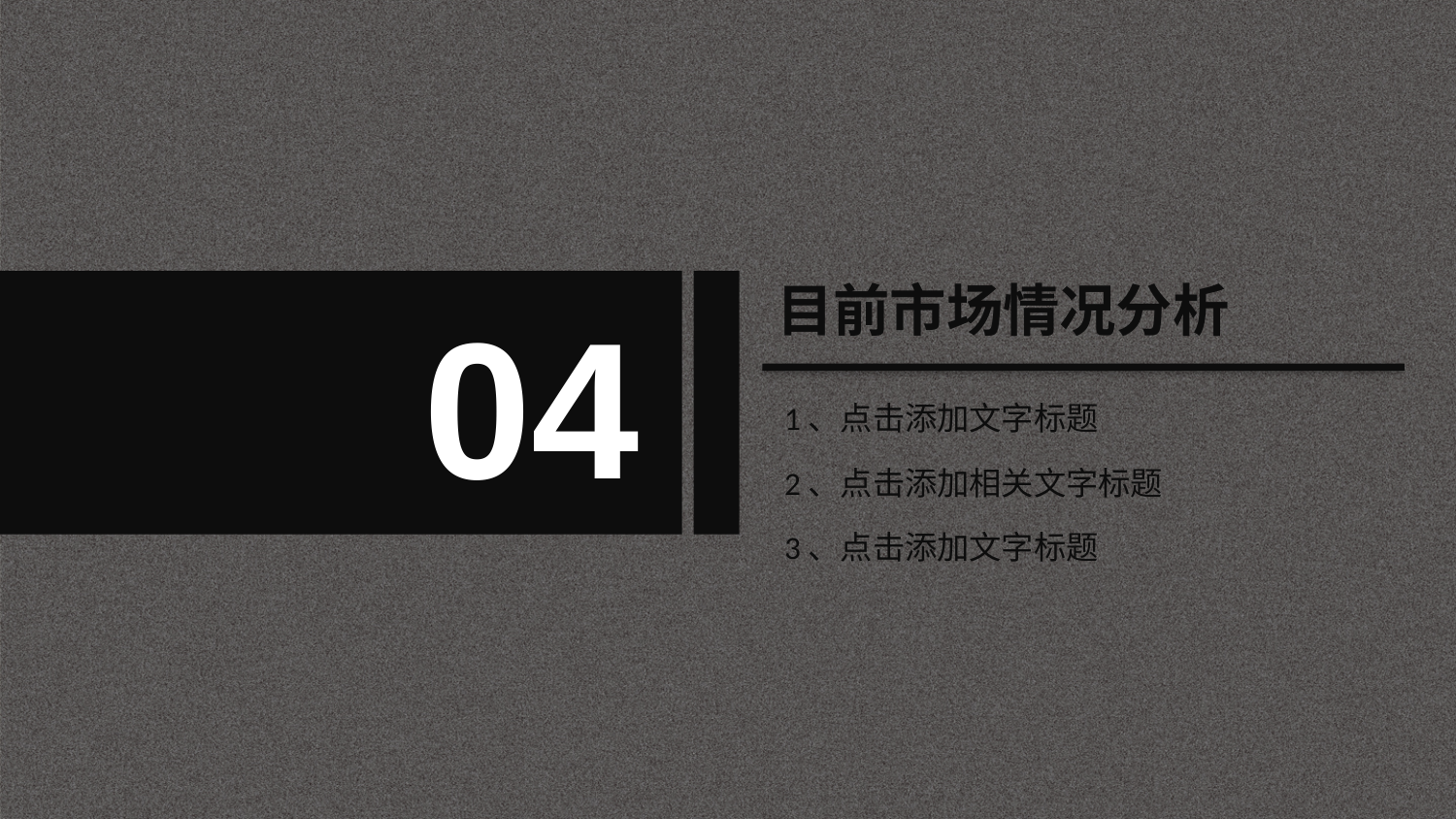

目前市场情况分析
04

1、点击添加文字标题
2、点击添加相关文字标题
3、点击添加文字标题